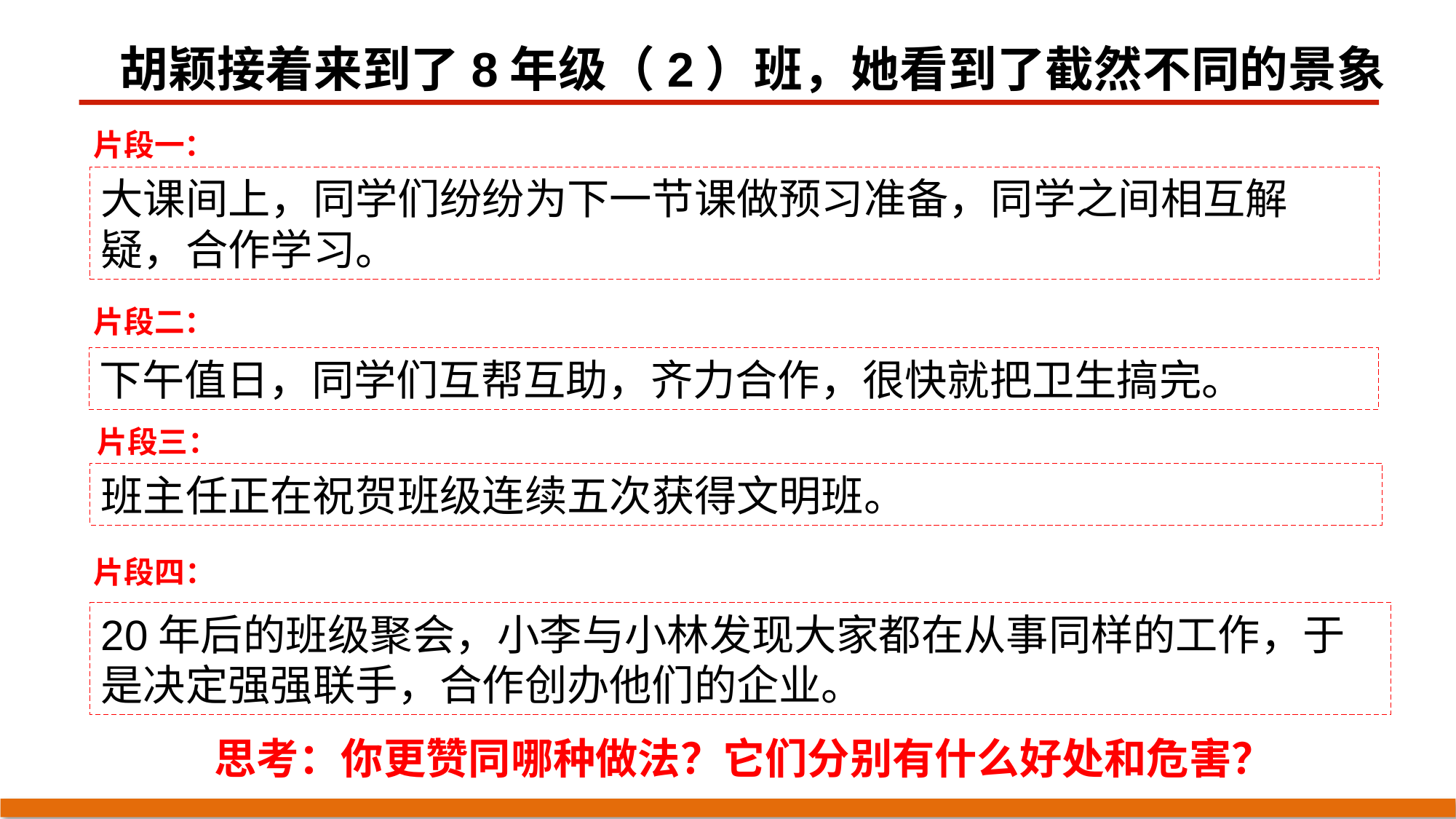

胡颖接着来到了8年级（2）班，她看到了截然不同的景象

片段一：
大课间上，同学们纷纷为下一节课做预习准备，同学之间相互解疑，合作学习。
片段二：
下午值日，同学们互帮互助，齐力合作，很快就把卫生搞完。
片段三：
班主任正在祝贺班级连续五次获得文明班。
片段四：
20年后的班级聚会，小李与小林发现大家都在从事同样的工作，于是决定强强联手，合作创办他们的企业。
思考：你更赞同哪种做法？它们分别有什么好处和危害？